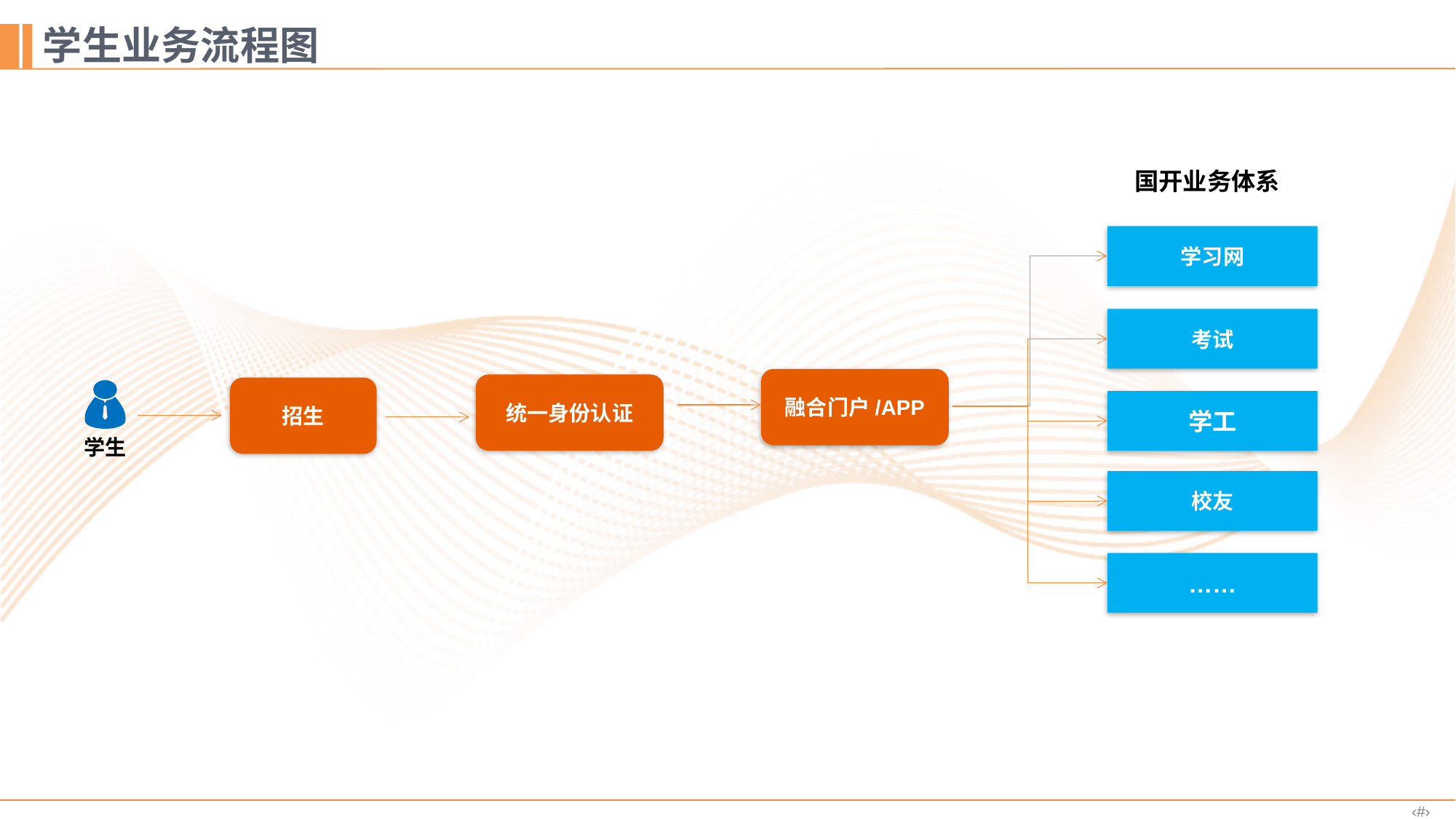

# 学生业务流程图
国开业务体系
学习网
考试
融合门户/APP
统一身份认证
招生

学生
学工
校友
……